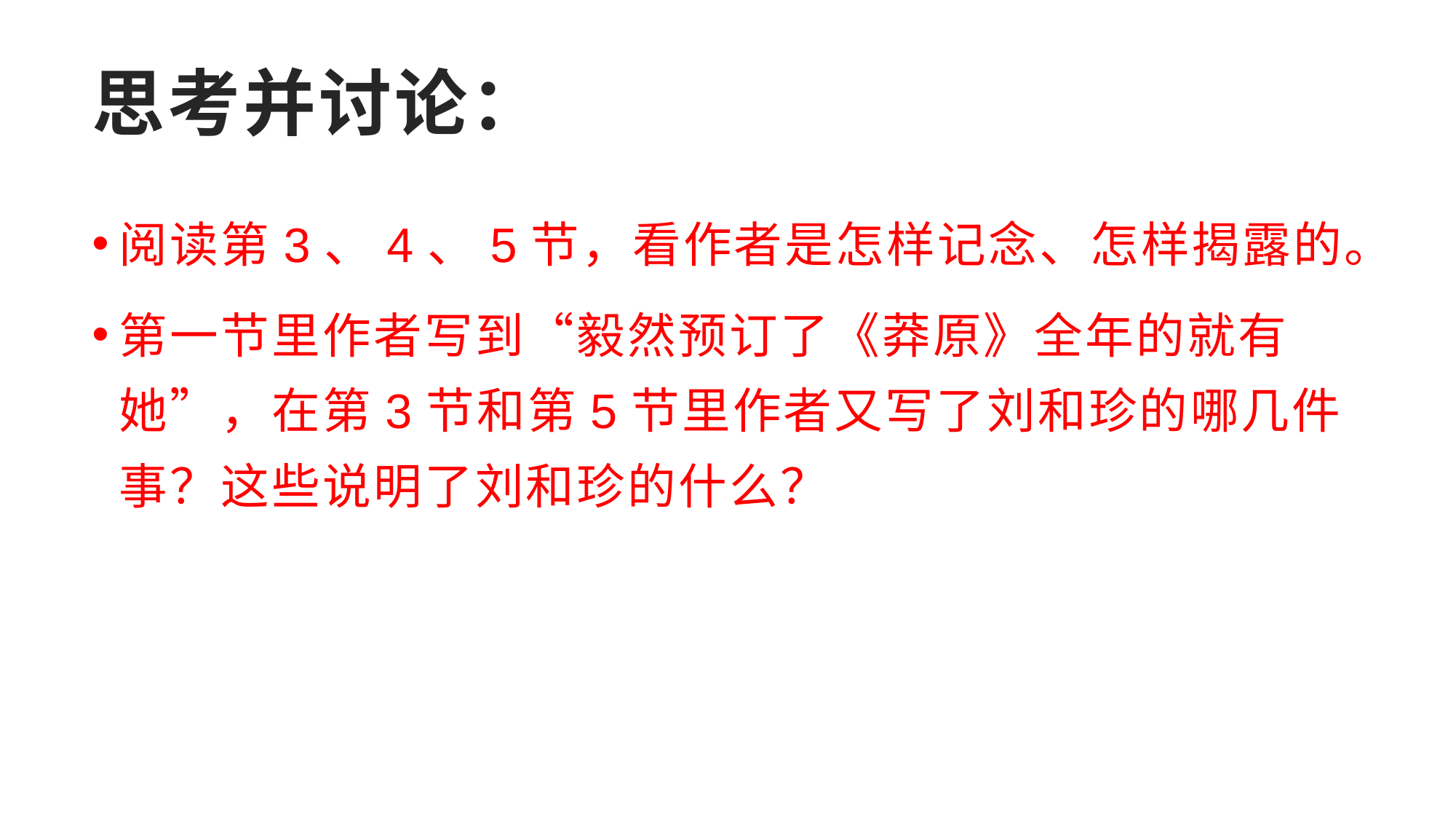

# 思考并讨论：
阅读第3、4、5节，看作者是怎样记念、怎样揭露的。
第一节里作者写到“毅然预订了《莽原》全年的就有她”，在第3节和第5节里作者又写了刘和珍的哪几件事？这些说明了刘和珍的什么？